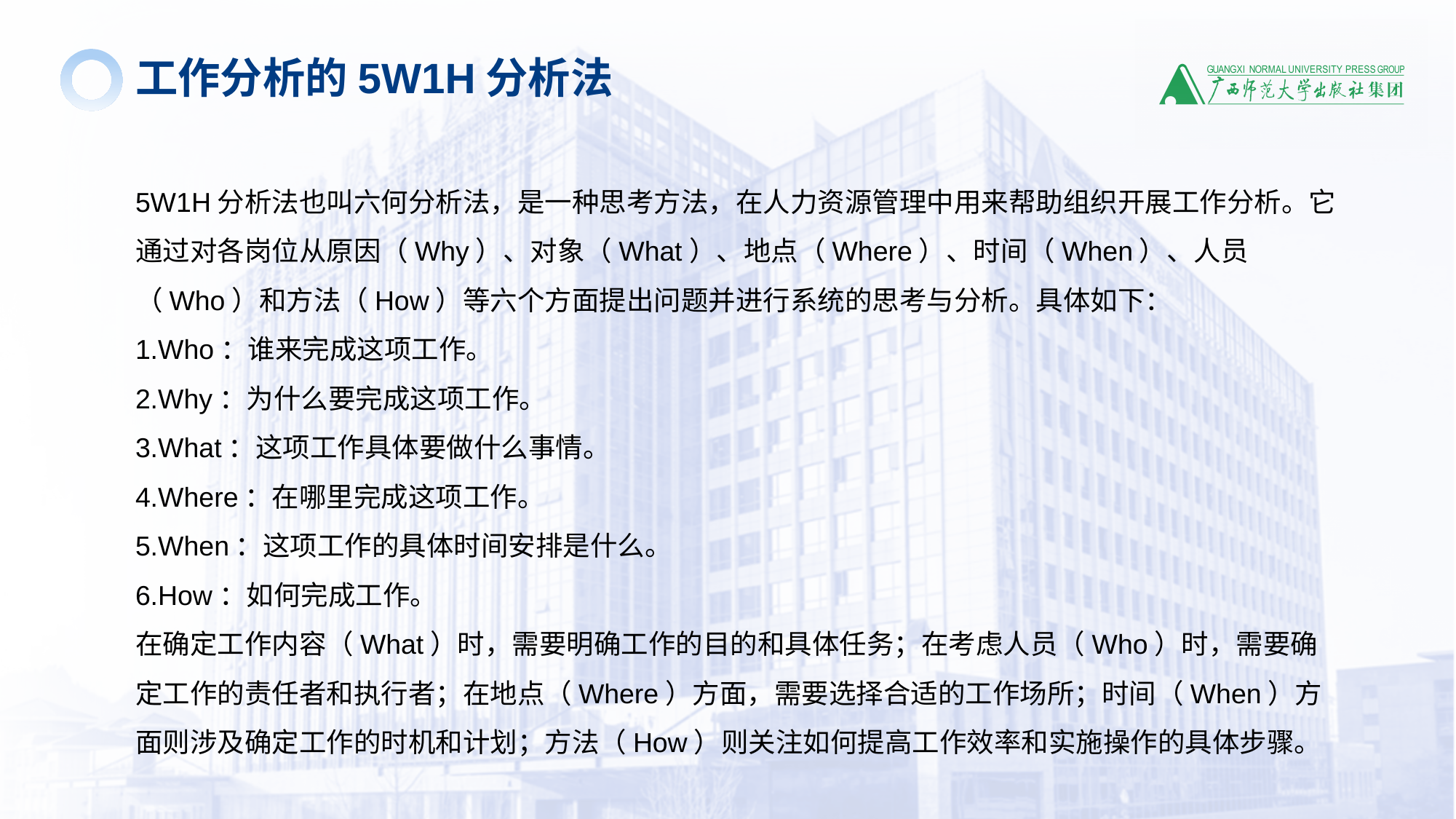

工作分析的5W1H分析法

5W1H分析法也叫六何分析法，是一种思考方法，在人力资源管理中用来帮助组织开展工作分析。它通过对各岗位从原因（Why）、对象（What）、地点（Where）、时间（When）、人员（Who）和方法（How）等六个方面提出问题并进行系统的思考与分析。具体如下：
1.Who：谁来完成这项工作。
2.Why：为什么要完成这项工作。
3.What：这项工作具体要做什么事情。
4.Where：在哪里完成这项工作。
5.When：这项工作的具体时间安排是什么。
6.How：如何完成工作。
在确定工作内容（What）时，需要明确工作的目的和具体任务；在考虑人员（Who）时，需要确定工作的责任者和执行者；在地点（Where）方面，需要选择合适的工作场所；时间（When）方面则涉及确定工作的时机和计划；方法（How）则关注如何提高工作效率和实施操作的具体步骤。